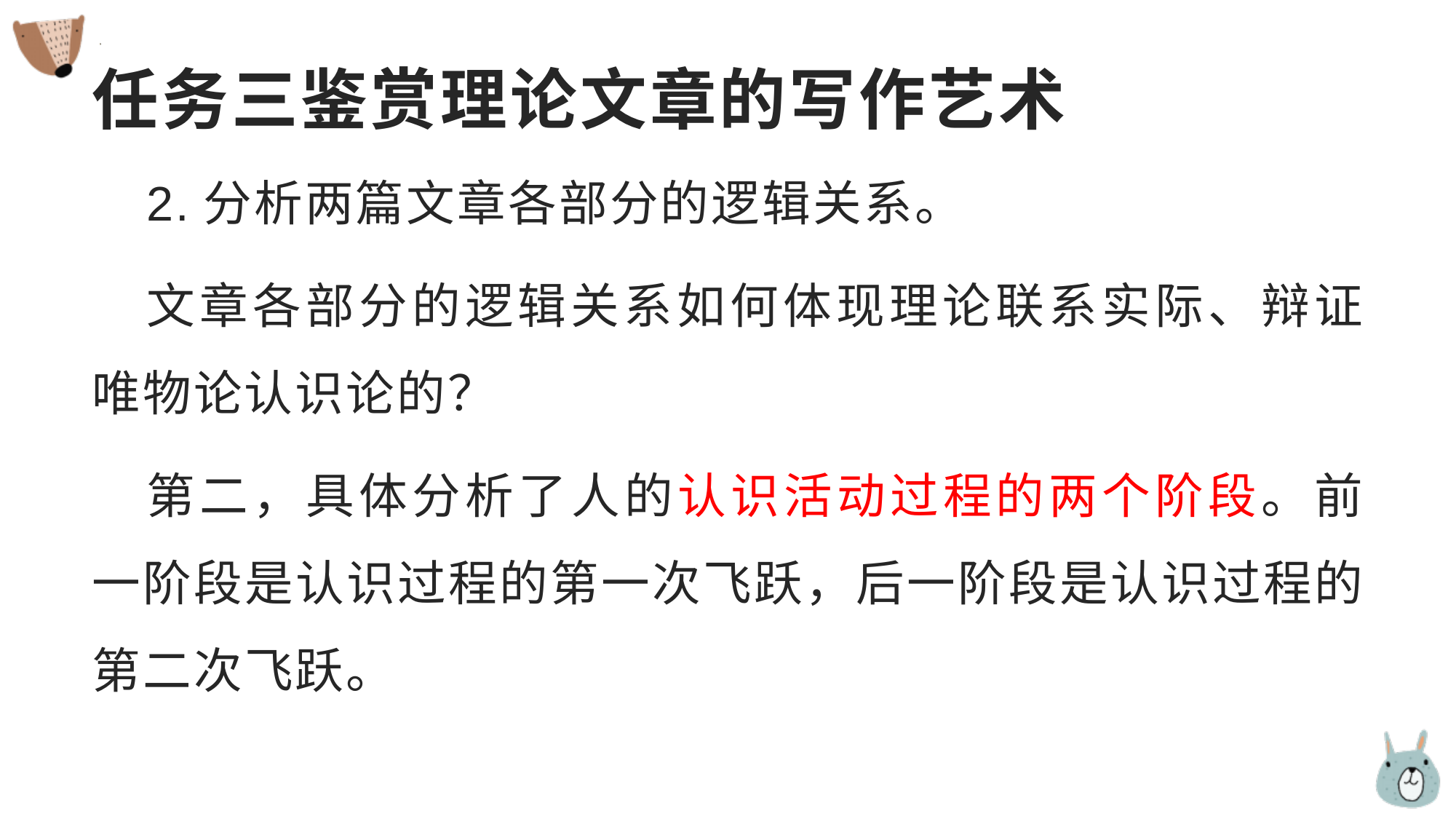

# 任务三鉴赏理论文章的写作艺术
2.分析两篇文章各部分的逻辑关系。
文章各部分的逻辑关系如何体现理论联系实际、辩证唯物论认识论的？
第二，具体分析了人的认识活动过程的两个阶段。前一阶段是认识过程的第一次飞跃，后一阶段是认识过程的第二次飞跃。